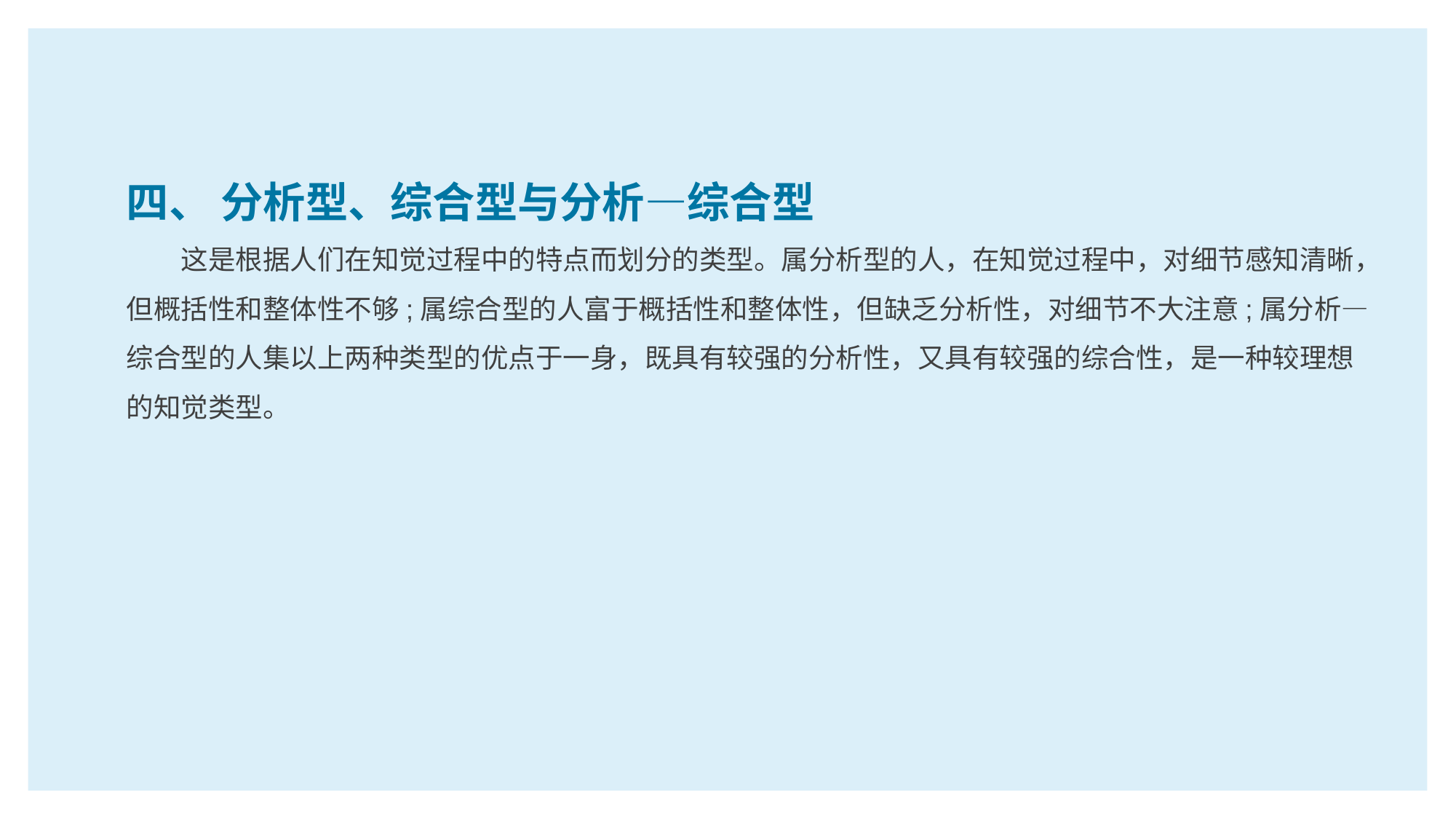

四、 分析型、综合型与分析—综合型
这是根据人们在知觉过程中的特点而划分的类型。属分析型的人，在知觉过程中，对细节感知清晰，但概括性和整体性不够;属综合型的人富于概括性和整体性，但缺乏分析性，对细节不大注意;属分析—综合型的人集以上两种类型的优点于一身，既具有较强的分析性，又具有较强的综合性，是一种较理想的知觉类型。